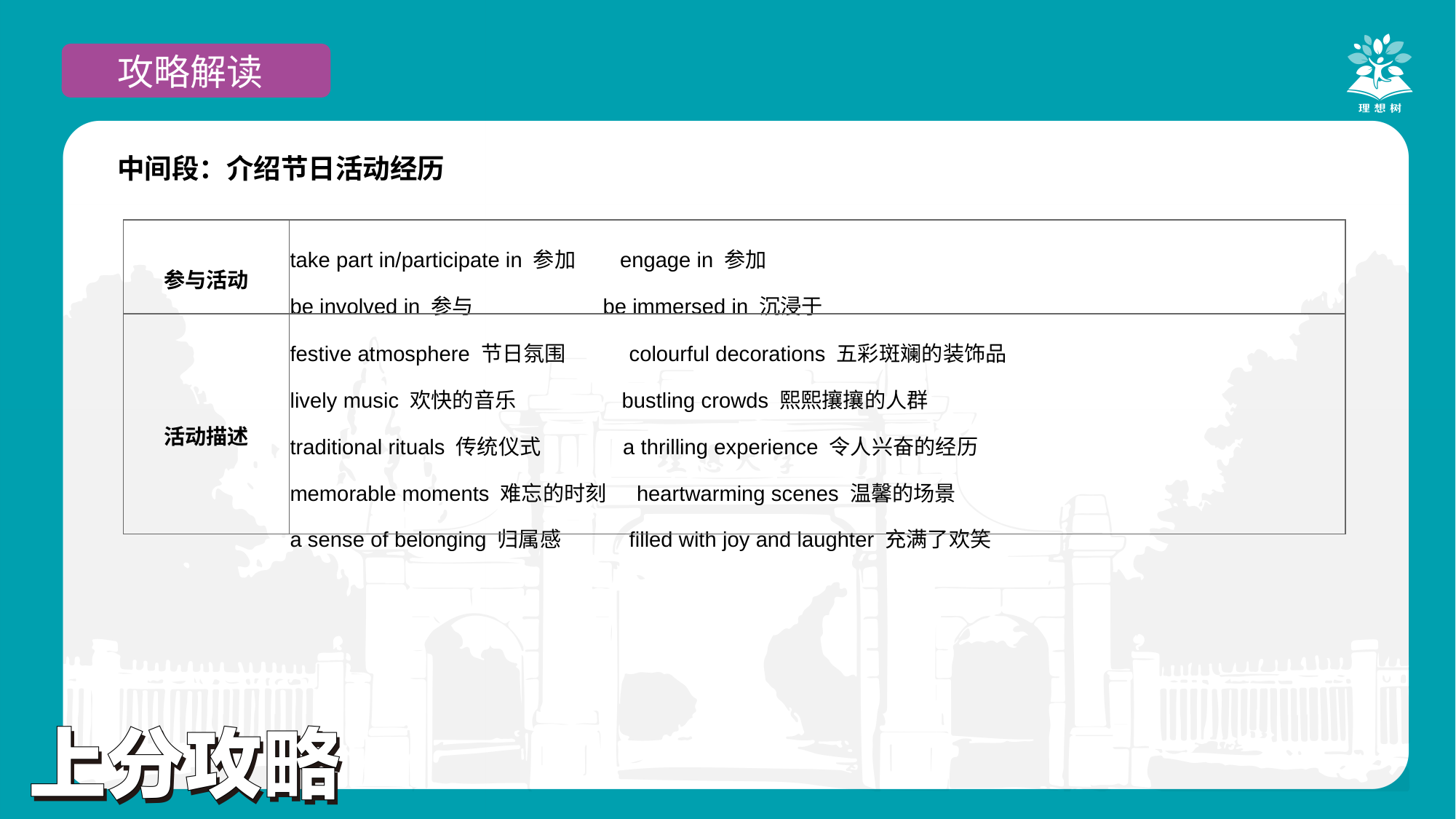

攻略解读
中间段：介绍节日活动经历
| 参与活动 | take part in/participate in 参加 engage in 参加 be involved in 参与 be immersed in 沉浸于 |
| --- | --- |
| 活动描述 | festive atmosphere 节日氛围 colourful decorations 五彩斑斓的装饰品 lively music 欢快的音乐 bustling crowds 熙熙攘攘的人群 traditional rituals 传统仪式 a thrilling experience 令人兴奋的经历 memorable moments 难忘的时刻 heartwarming scenes 温馨的场景 a sense of belonging 归属感 filled with joy and laughter 充满了欢笑 |